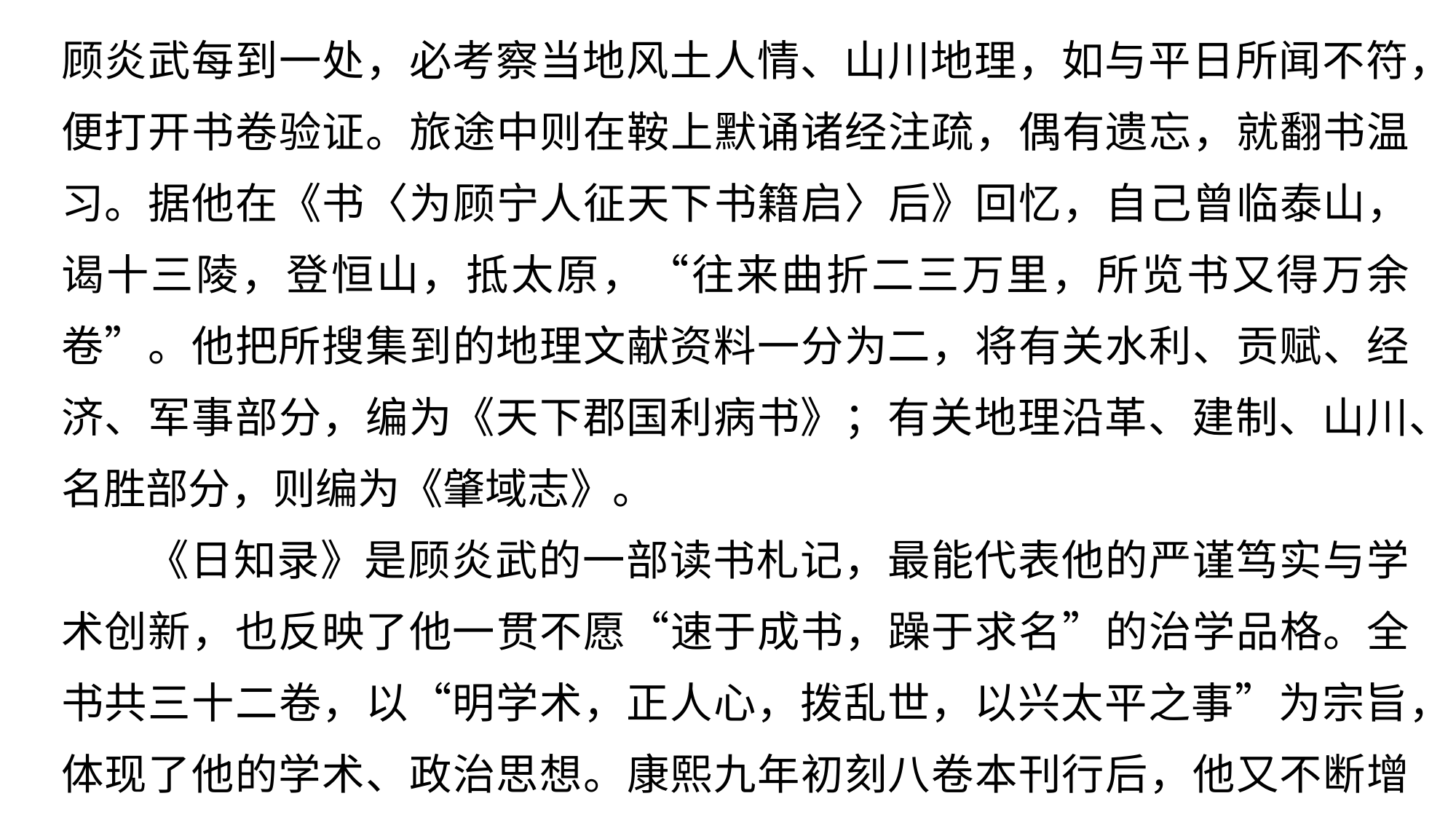

顾炎武每到一处，必考察当地风土人情、山川地理，如与平日所闻不符，便打开书卷验证。旅途中则在鞍上默诵诸经注疏，偶有遗忘，就翻书温习。据他在《书〈为顾宁人征天下书籍启〉后》回忆，自己曾临泰山，谒十三陵，登恒山，抵太原，“往来曲折二三万里，所览书又得万余卷”。他把所搜集到的地理文献资料一分为二，将有关水利、贡赋、经济、军事部分，编为《天下郡国利病书》；有关地理沿革、建制、山川、名胜部分，则编为《肇域志》。
《日知录》是顾炎武的一部读书札记，最能代表他的严谨笃实与学术创新，也反映了他一贯不愿“速于成书，躁于求名”的治学品格。全书共三十二卷，以“明学术，正人心，拨乱世，以兴太平之事”为宗旨，体现了他的学术、政治思想。康熙九年初刻八卷本刊行后，他又不断增改，